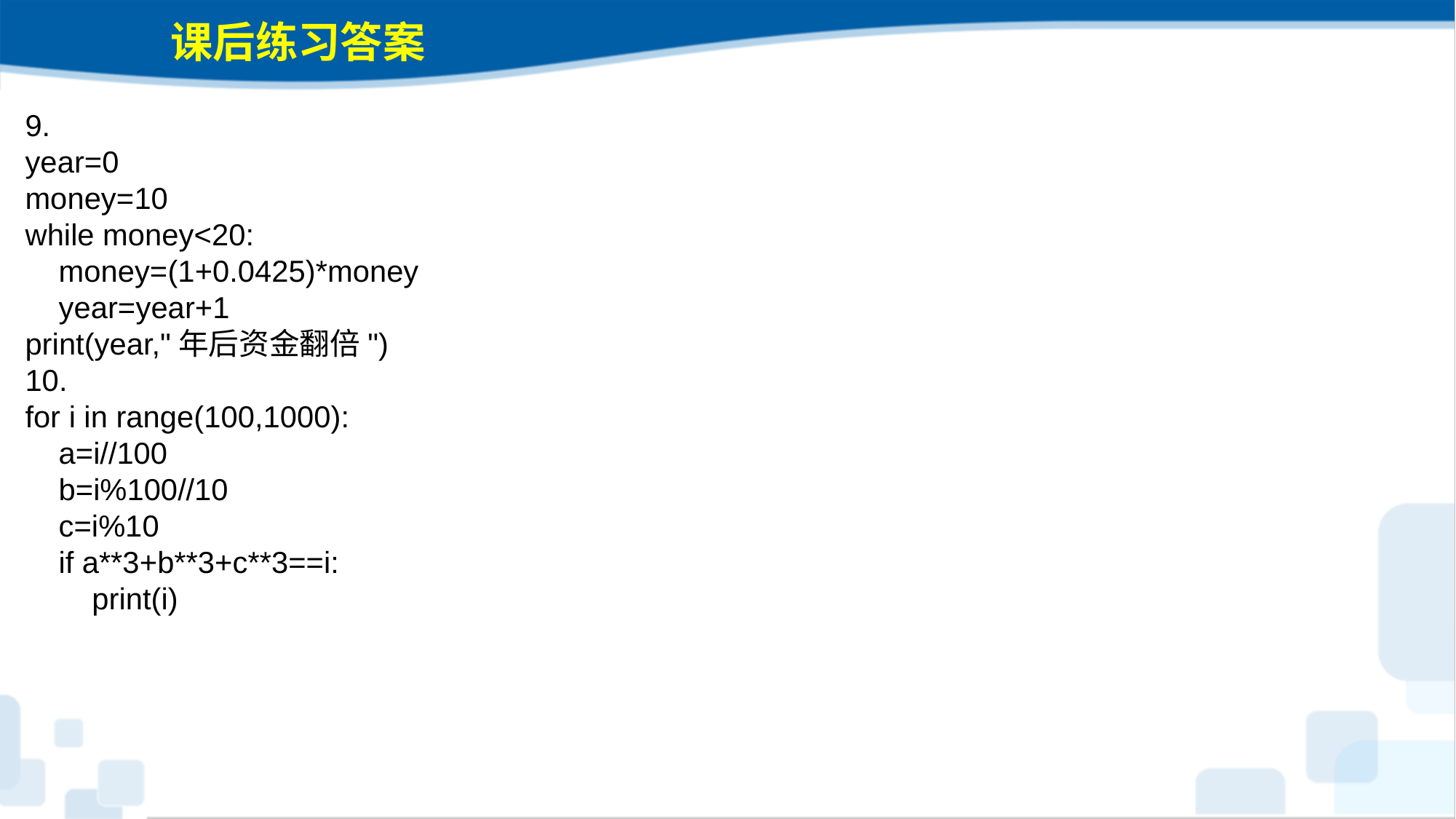

课后练习答案
9.
year=0
money=10
while money<20:
    money=(1+0.0425)*money
    year=year+1
print(year,"年后资金翻倍")
10.
for i in range(100,1000):
    a=i//100
    b=i%100//10
    c=i%10
    if a**3+b**3+c**3==i:
        print(i)